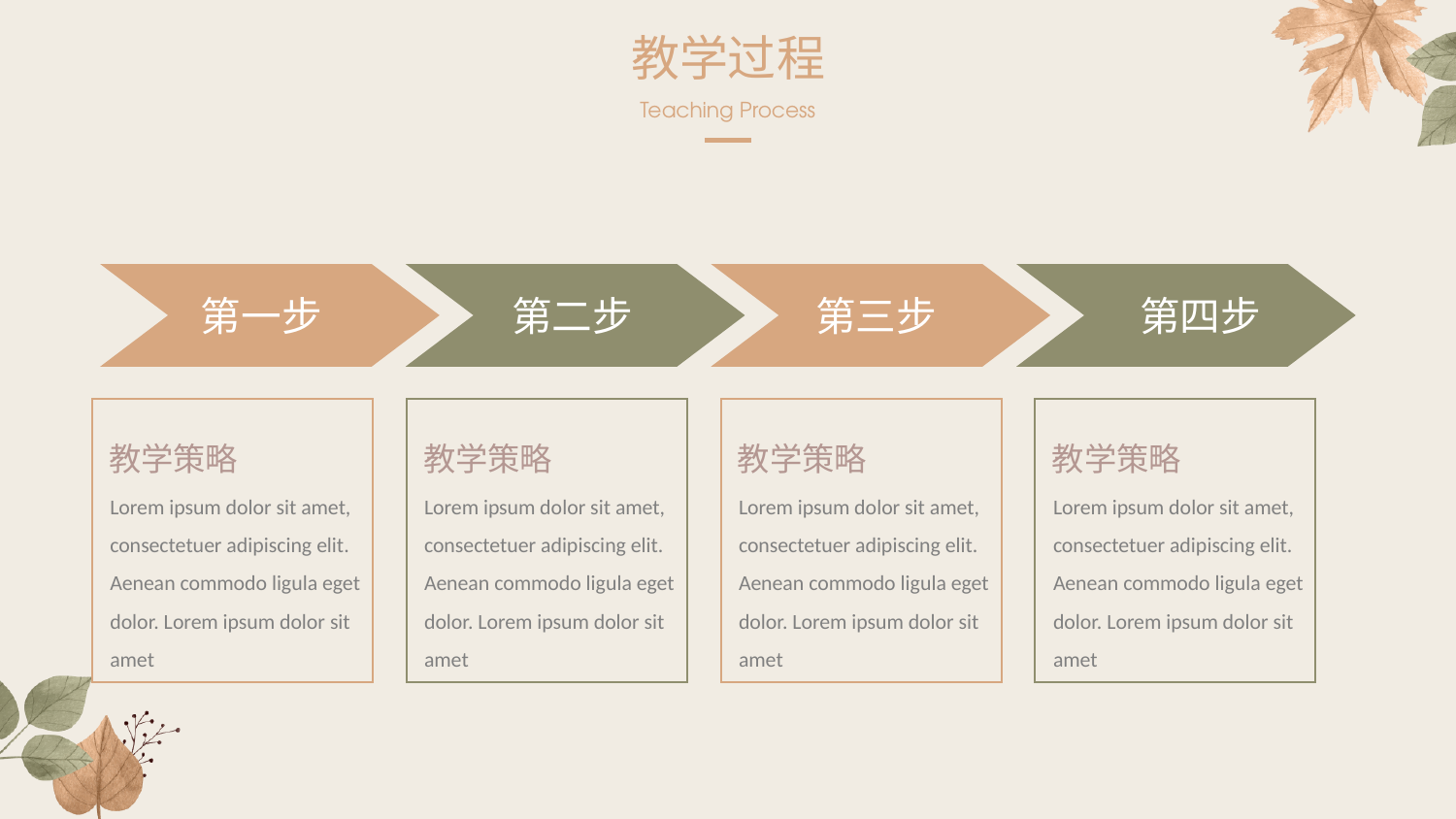

教学过程
Teaching Process

第一步
第二步
第三步
第四步

教学策略
教学策略
教学策略
教学策略
Lorem ipsum dolor sit amet, consectetuer adipiscing elit. Aenean commodo ligula eget dolor. Lorem ipsum dolor sit amet
Lorem ipsum dolor sit amet, consectetuer adipiscing elit. Aenean commodo ligula eget dolor. Lorem ipsum dolor sit amet
Lorem ipsum dolor sit amet, consectetuer adipiscing elit. Aenean commodo ligula eget dolor. Lorem ipsum dolor sit amet
Lorem ipsum dolor sit amet, consectetuer adipiscing elit. Aenean commodo ligula eget dolor. Lorem ipsum dolor sit amet